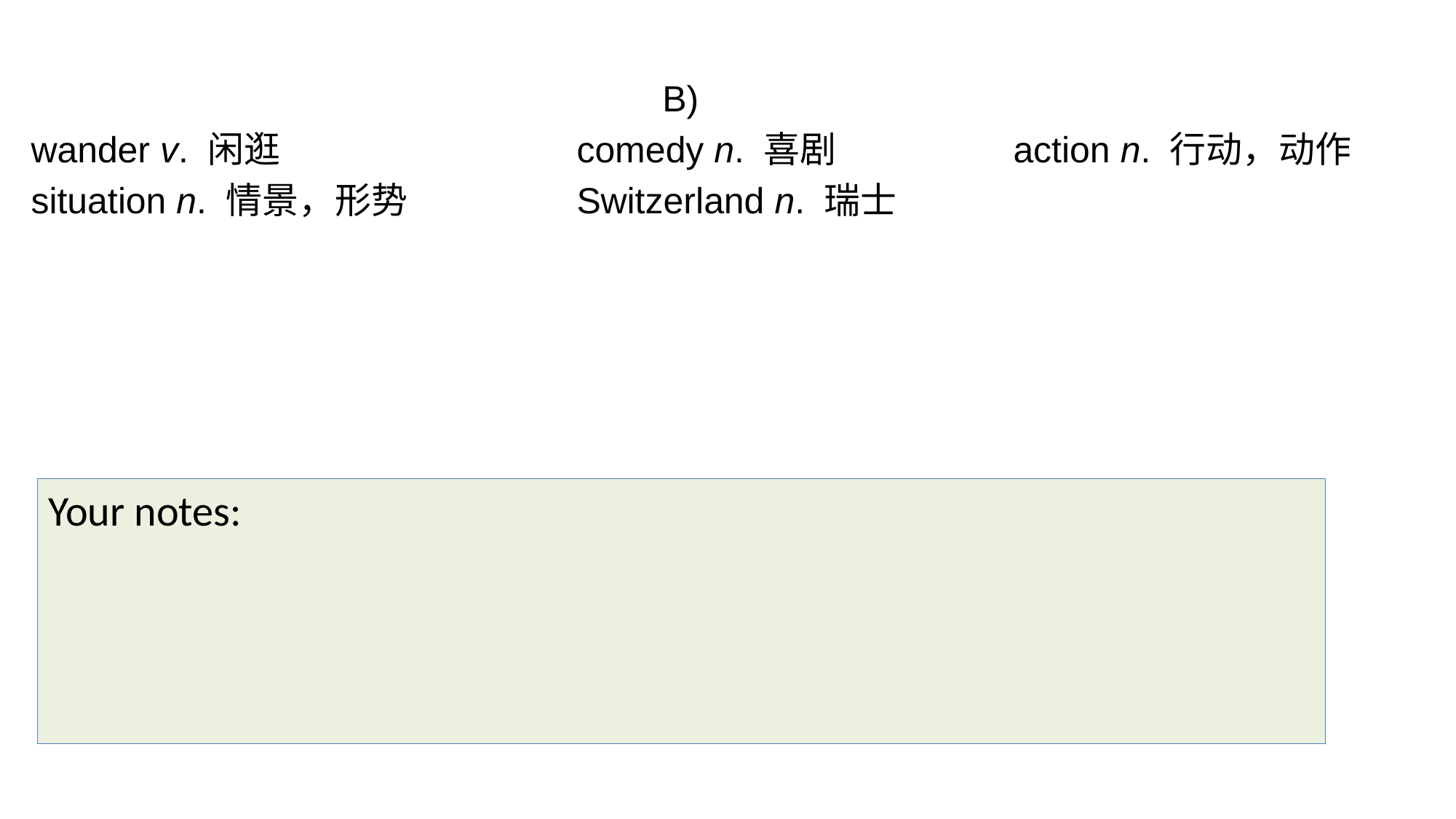

B)
wander v. 闲逛 			comedy n. 喜剧 		action n. 行动，动作
situation n. 情景，形势 		Switzerland n. 瑞士
Your notes: